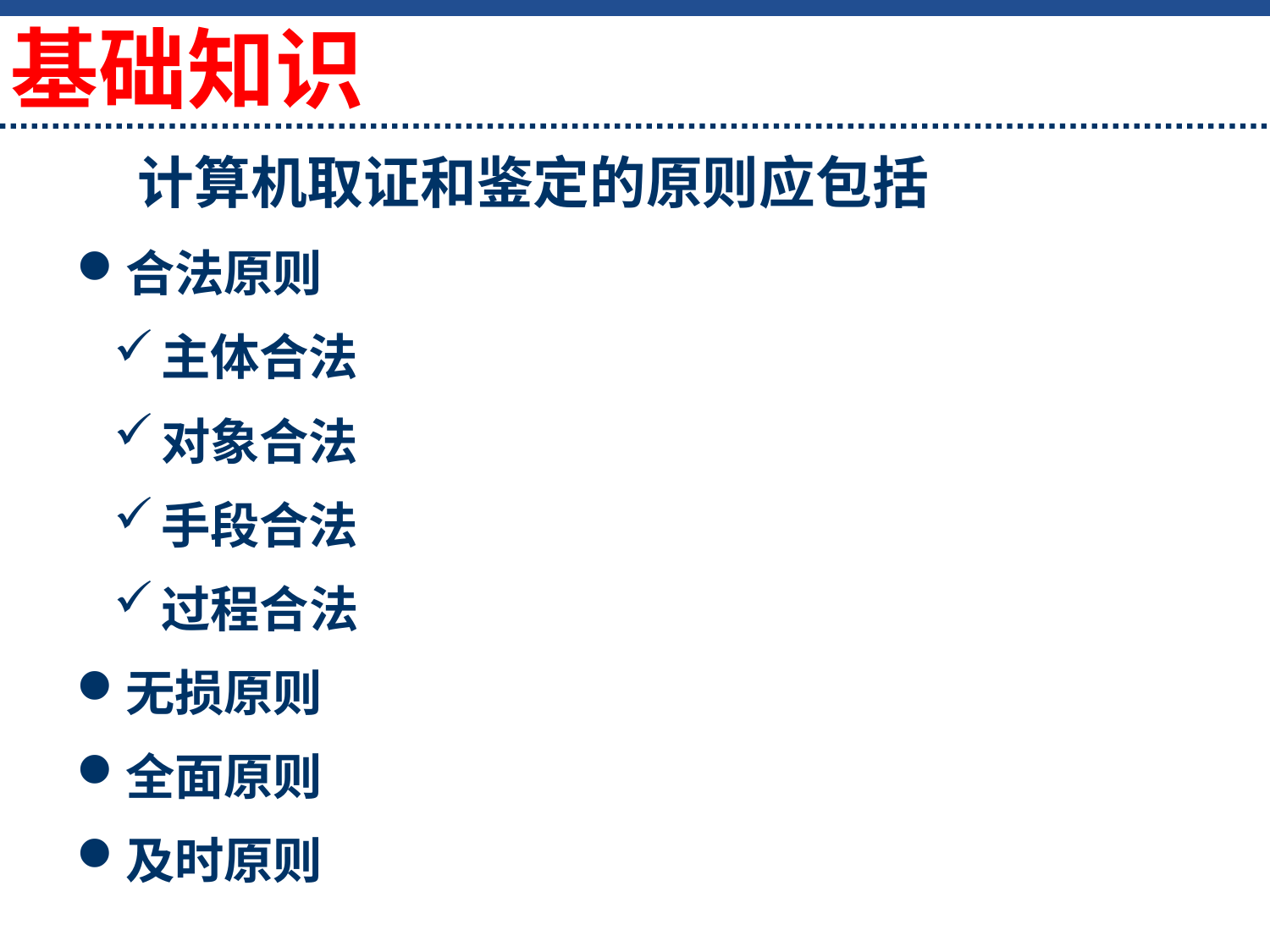

基础知识
# 计算机取证和鉴定的原则应包括
合法原则
主体合法
对象合法
手段合法
过程合法
无损原则
全面原则
及时原则